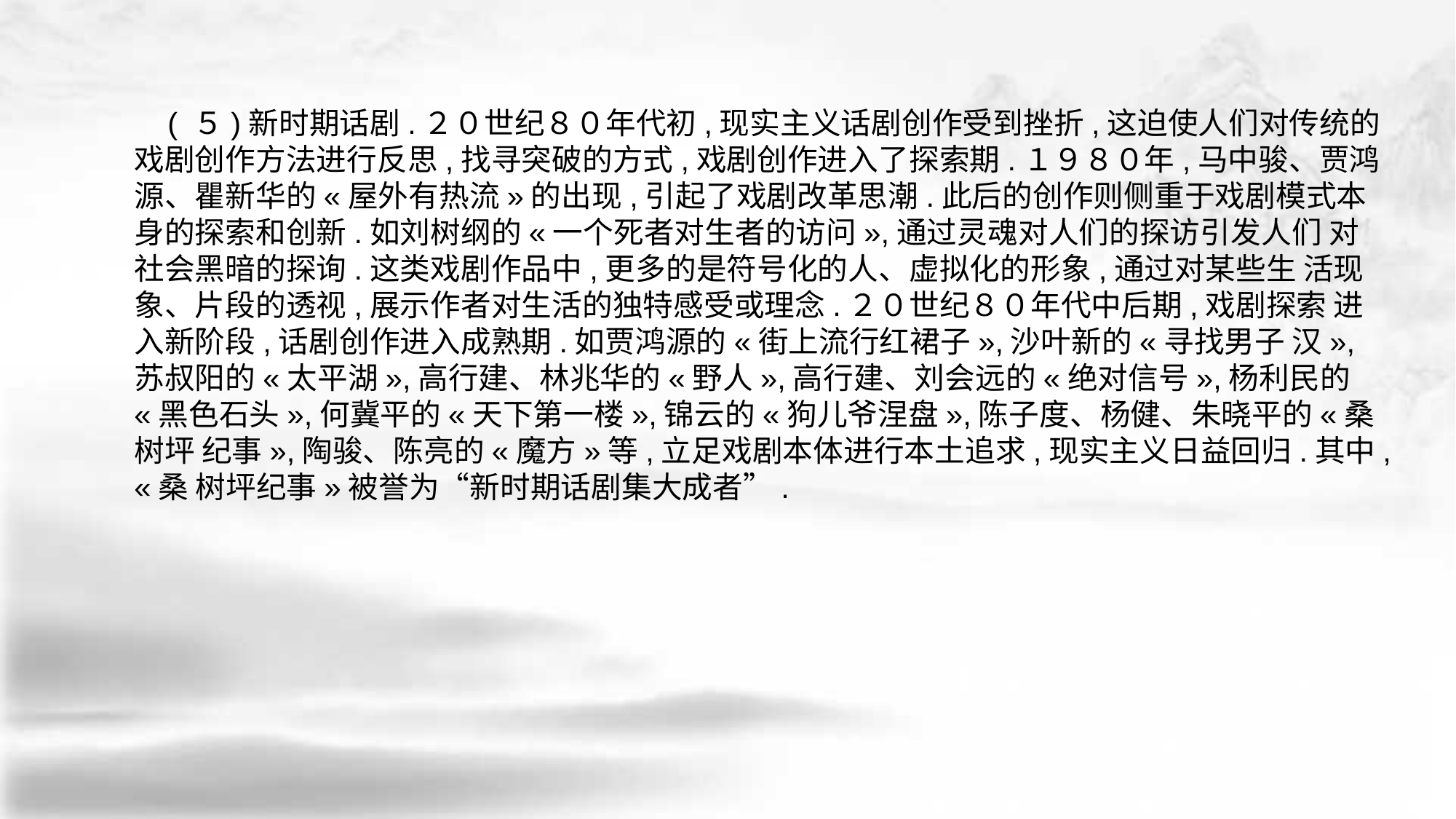

( ５)新时期话剧.２０世纪８０年代初,现实主义话剧创作受到挫折,这迫使人们对传统的 戏剧创作方法进行反思,找寻突破的方式,戏剧创作进入了探索期.１９８０年,马中骏、贾鸿 源、瞿新华的«屋外有热流»的出现,引起了戏剧改革思潮.此后的创作则侧重于戏剧模式本 身的探索和创新.如刘树纲的«一个死者对生者的访问»,通过灵魂对人们的探访引发人们 对社会黑暗的探询.这类戏剧作品中,更多的是符号化的人、虚拟化的形象,通过对某些生 活现象、片段的透视,展示作者对生活的独特感受或理念.２０世纪８０年代中后期,戏剧探索 进入新阶段,话剧创作进入成熟期.如贾鸿源的«街上流行红裙子»,沙叶新的«寻找男子 汉»,苏叔阳的«太平湖»,高行建、林兆华的«野人»,高行建、刘会远的«绝对信号»,杨利民的 «黑色石头»,何冀平的«天下第一楼»,锦云的«狗儿爷涅盘»,陈子度、杨健、朱晓平的«桑树坪 纪事»,陶骏、陈亮的«魔方»等,立足戏剧本体进行本土追求,现实主义日益回归.其中,«桑 树坪纪事»被誉为“新时期话剧集大成者”.